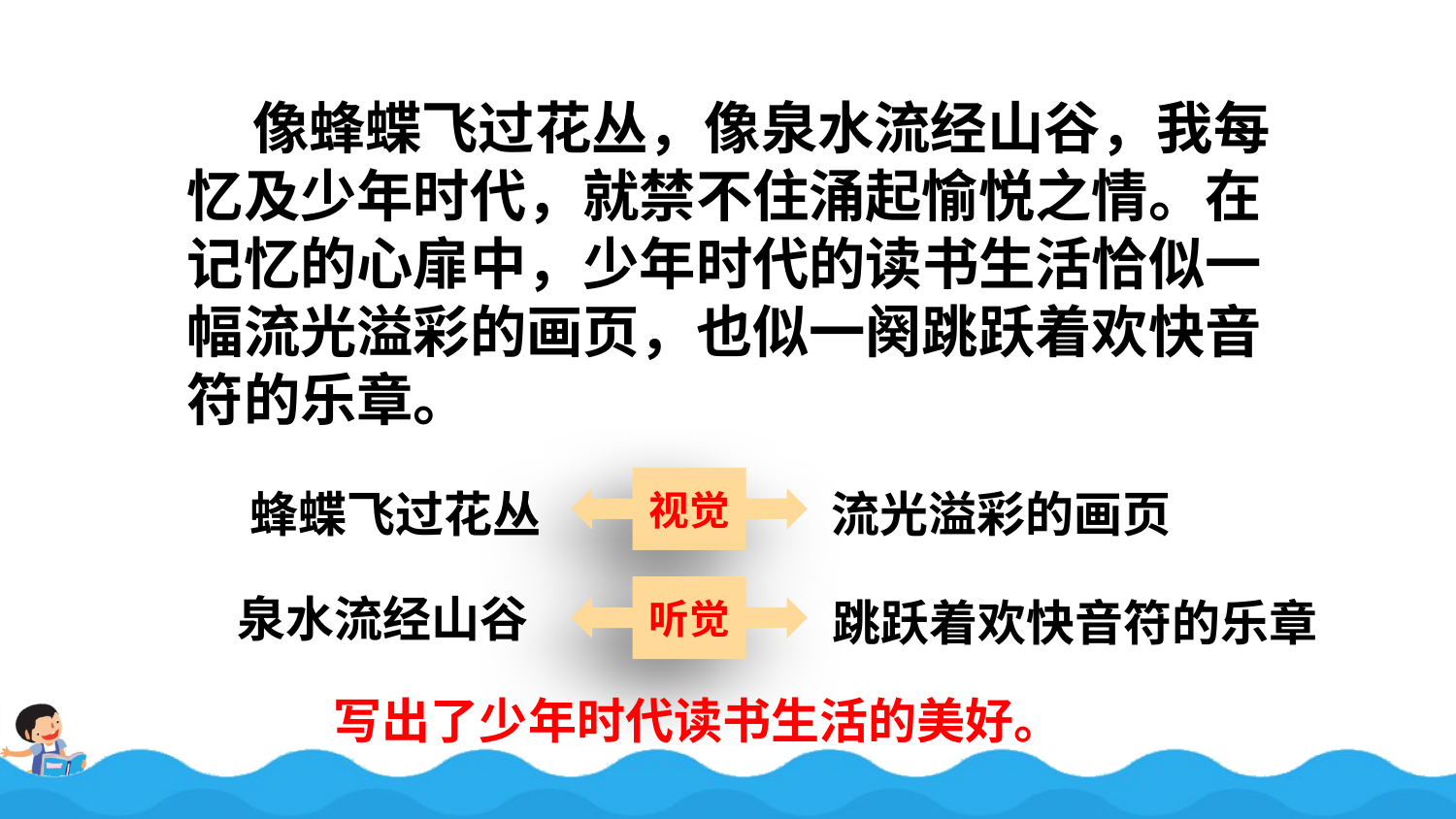

像蜂蝶飞过花丛，像泉水流经山谷，我每忆及少年时代，就禁不住涌起愉悦之情。在记忆的心扉中，少年时代的读书生活恰似一幅流光溢彩的画页，也似一阕跳跃着欢快音符的乐章。
视觉
蜂蝶飞过花丛
流光溢彩的画页
听觉
泉水流经山谷
跳跃着欢快音符的乐章
写出了少年时代读书生活的美好。